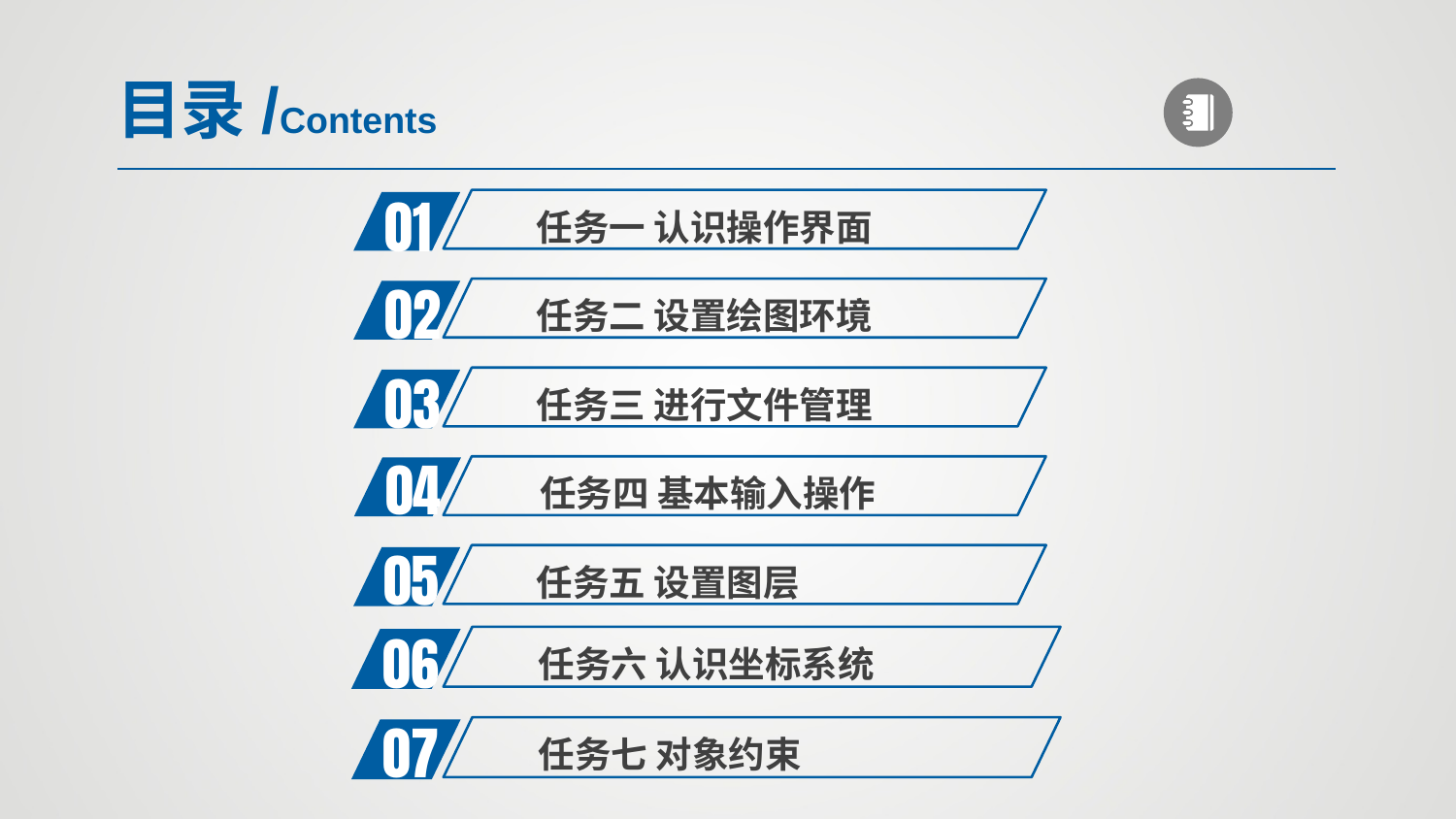

目录/Contents

01

任务一 认识操作界面
02

任务二 设置绘图环境
03

任务三 进行文件管理
04

    任务四 基本输入操作
05

任务五 设置图层
06

任务六 认识坐标系统
07

任务七 对象约束